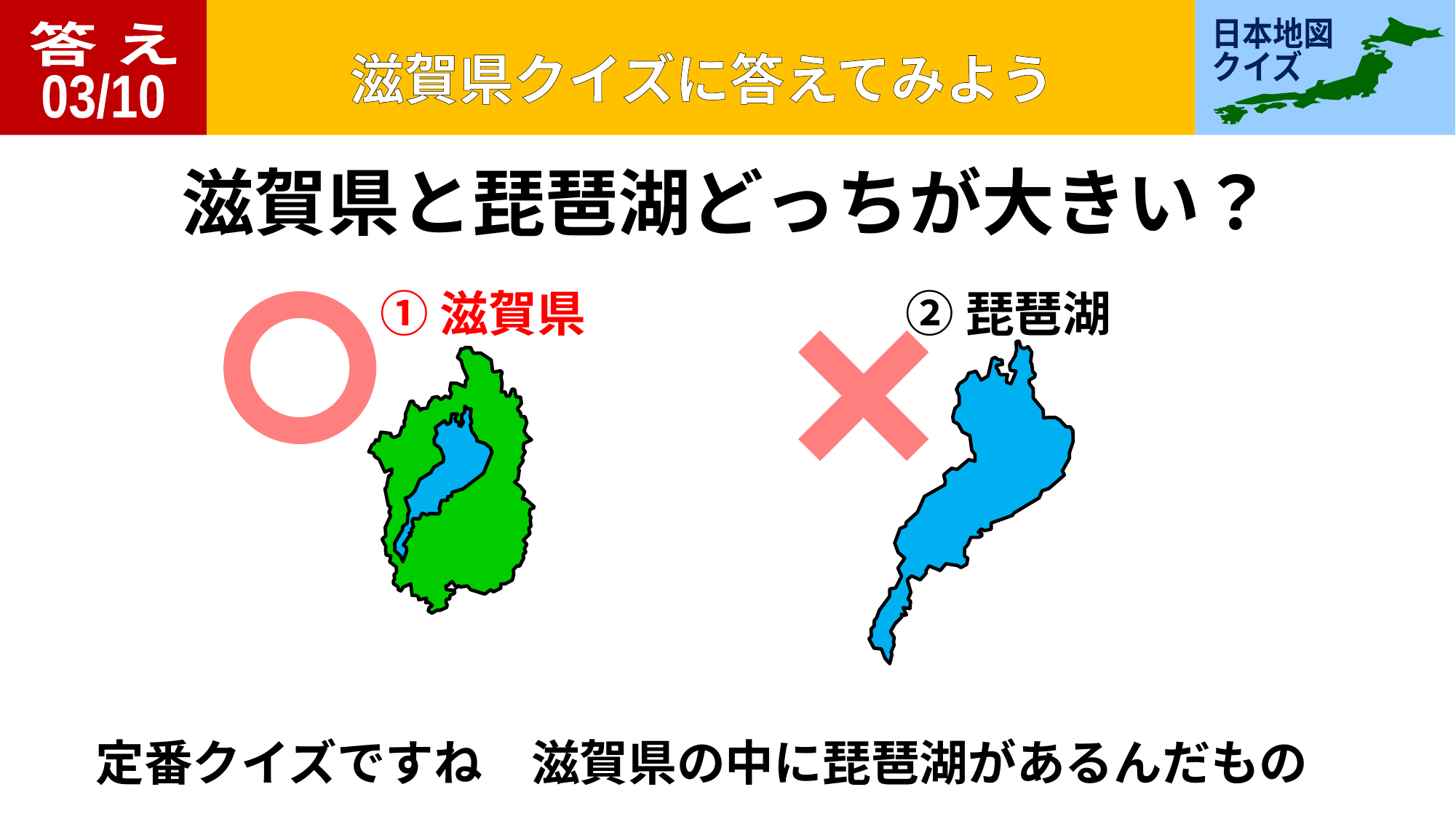

答 え
03/10
滋賀県と琵琶湖どっちが大きい？
①滋賀県
②琵琶湖

定番クイズですね　滋賀県の中に琵琶湖があるんだもの